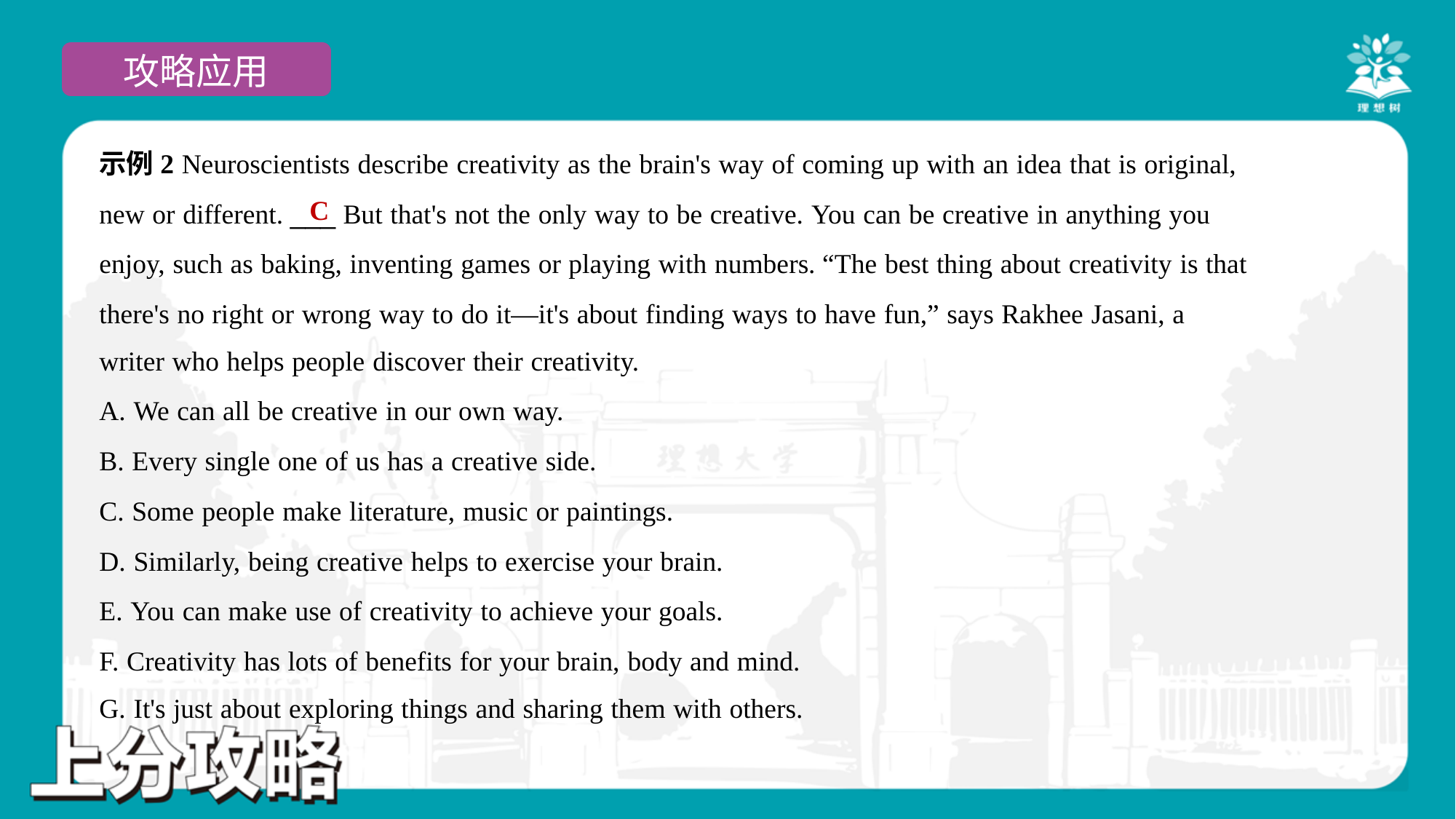

示例2 Neuroscientists describe creativity as the brain's way of coming up with an idea that is original,
new or different. ___ But that's not the only way to be creative. You can be creative in anything you
enjoy, such as baking, inventing games or playing with numbers. “The best thing about creativity is that
there's no right or wrong way to do it—it's about finding ways to have fun,” says Rakhee Jasani, a
writer who helps people discover their creativity.
C
A. We can all be creative in our own way.
B. Every single one of us has a creative side.
C. Some people make literature, music or paintings.
D. Similarly, being creative helps to exercise your brain.
E. You can make use of creativity to achieve your goals.
F. Creativity has lots of benefits for your brain, body and mind.
G. It's just about exploring things and sharing them with others.